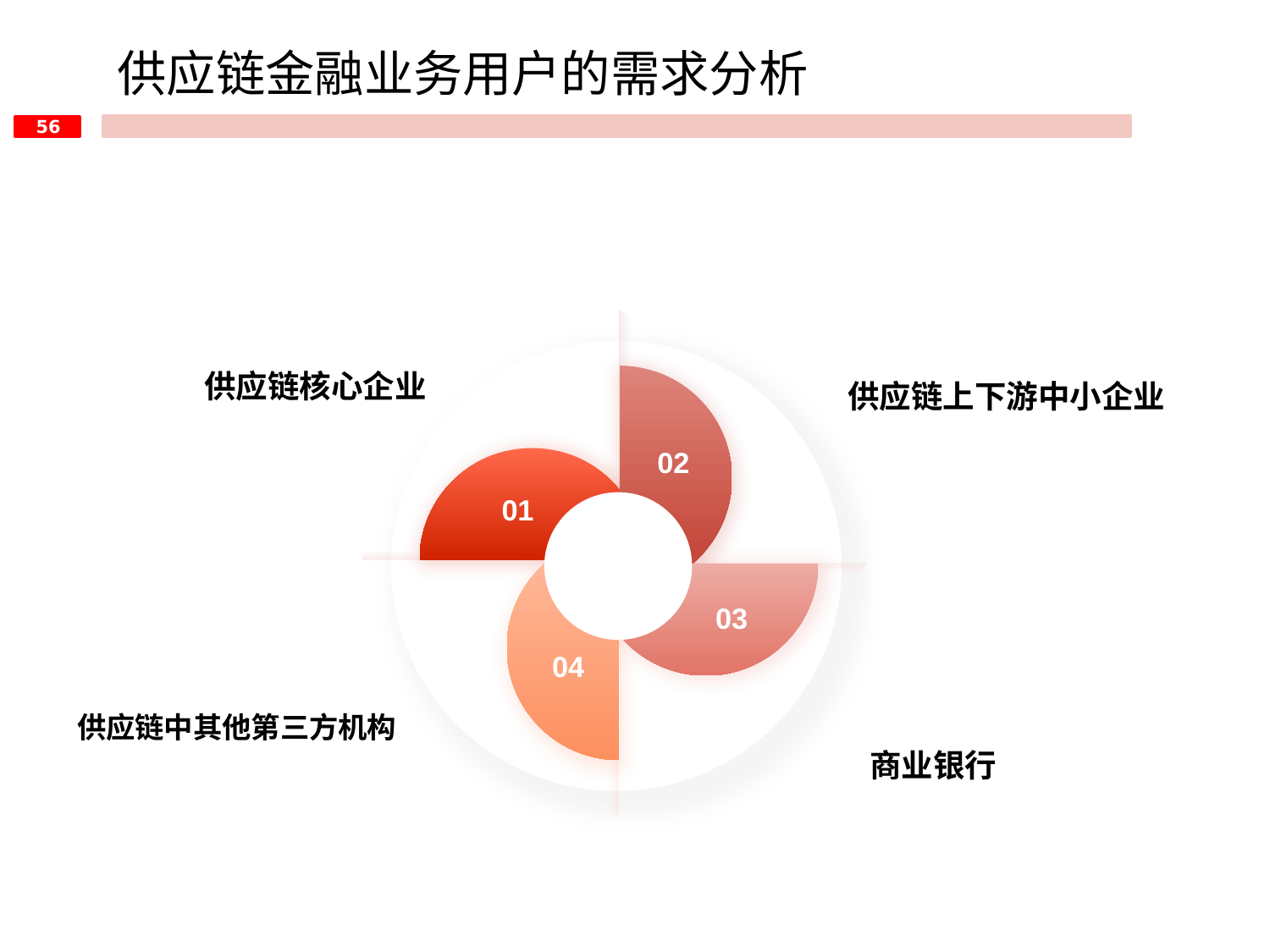

供应链金融业务用户的需求分析
56

供应链核心企业

02
供应链上下游中小企业

01

04

03
供应链中其他第三方机构

商业银行